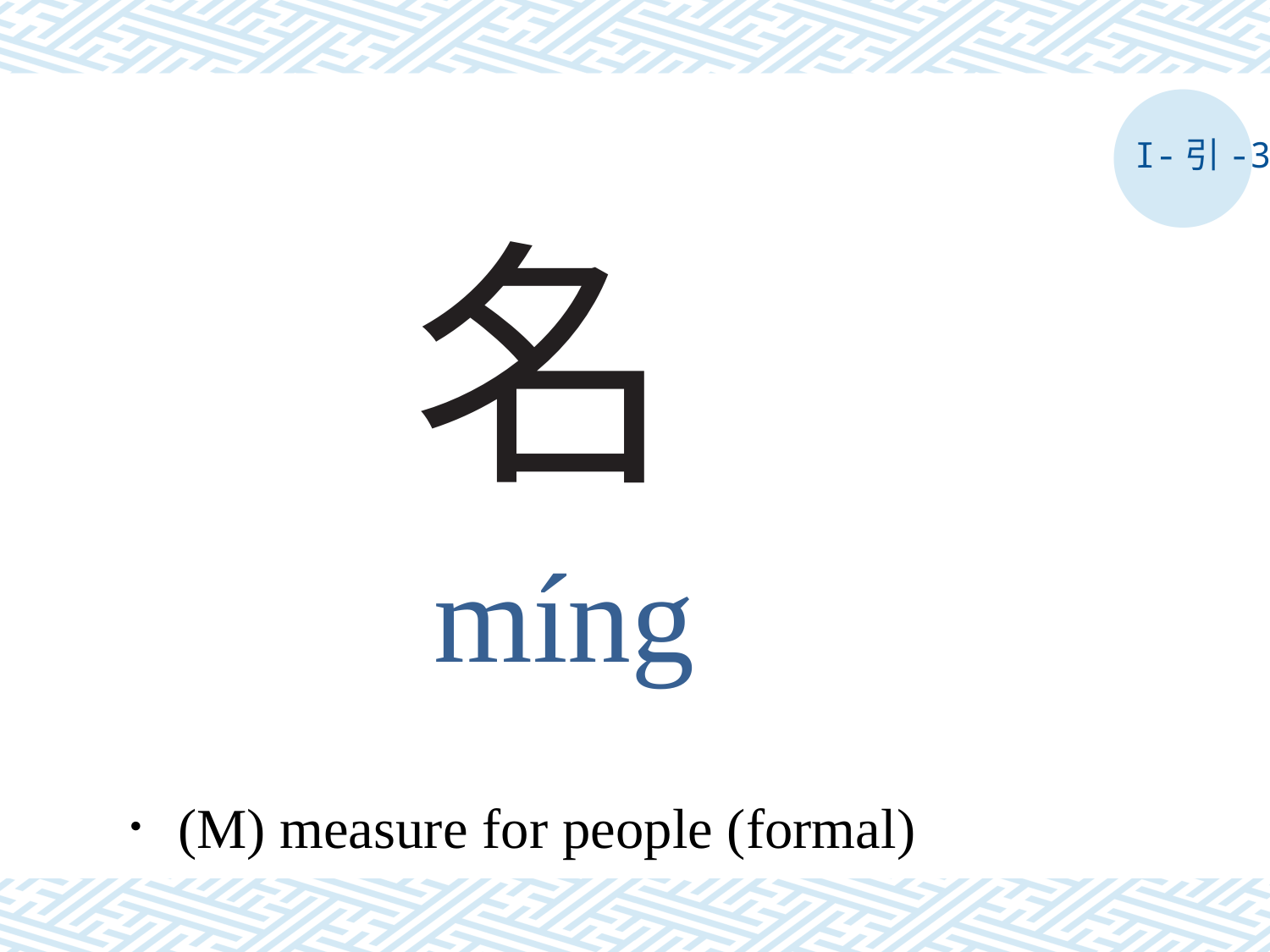

I-引-3

# 名
míng
．(M) measure for people (formal)